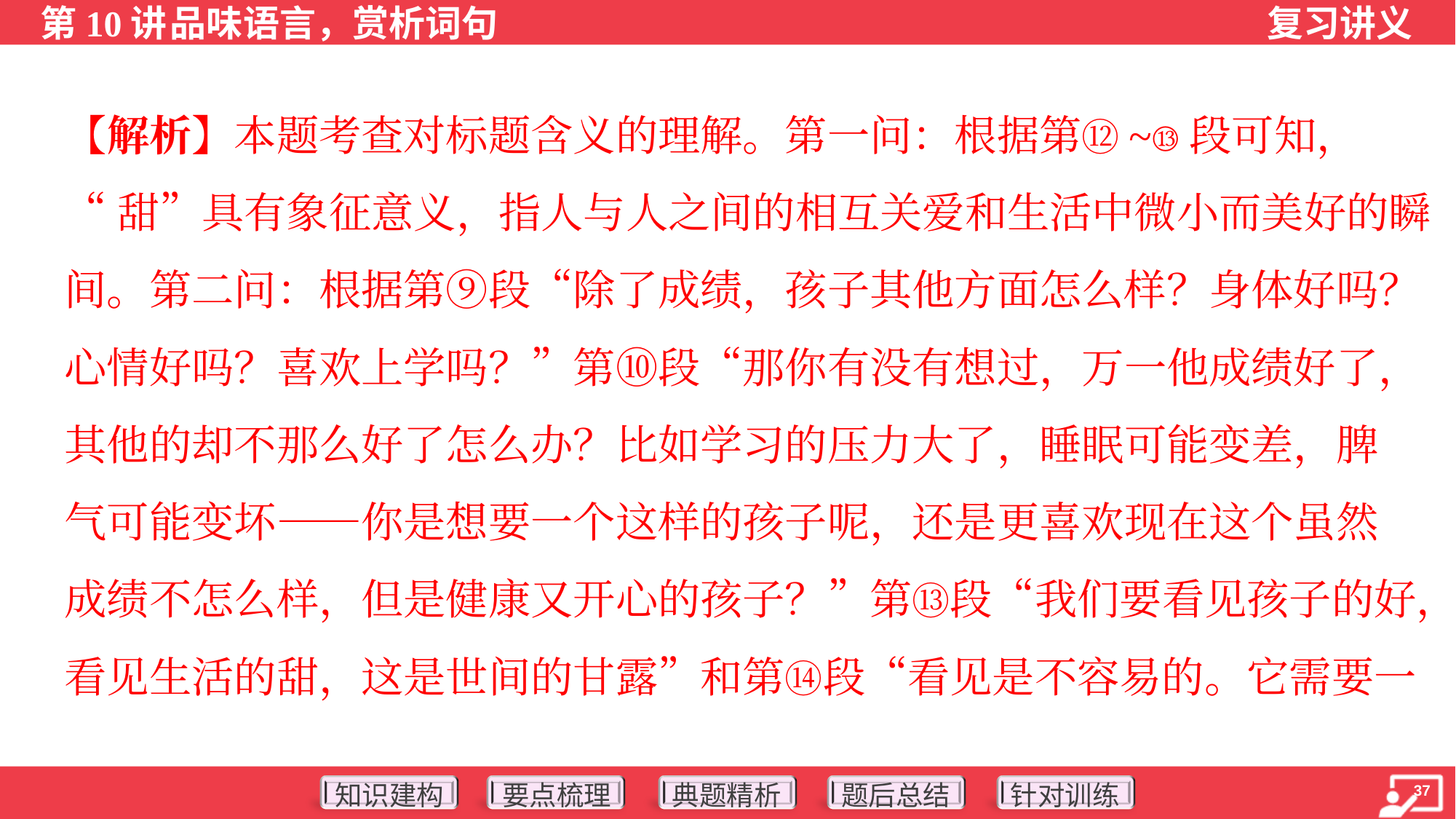

【解析】本题考查对标题含义的理解。第一问：根据第⑫~⑬段可知，
“甜”具有象征意义，指人与人之间的相互关爱和生活中微小而美好的瞬
间。第二问：根据第⑨段“除了成绩，孩子其他方面怎么样？身体好吗？
心情好吗？喜欢上学吗？”第⑩段“那你有没有想过，万一他成绩好了，
其他的却不那么好了怎么办？比如学习的压力大了，睡眠可能变差，脾
气可能变坏——你是想要一个这样的孩子呢，还是更喜欢现在这个虽然
成绩不怎么样，但是健康又开心的孩子？”第⑬段“我们要看见孩子的好，
看见生活的甜，这是世间的甘露”和第⑭段“看见是不容易的。它需要一